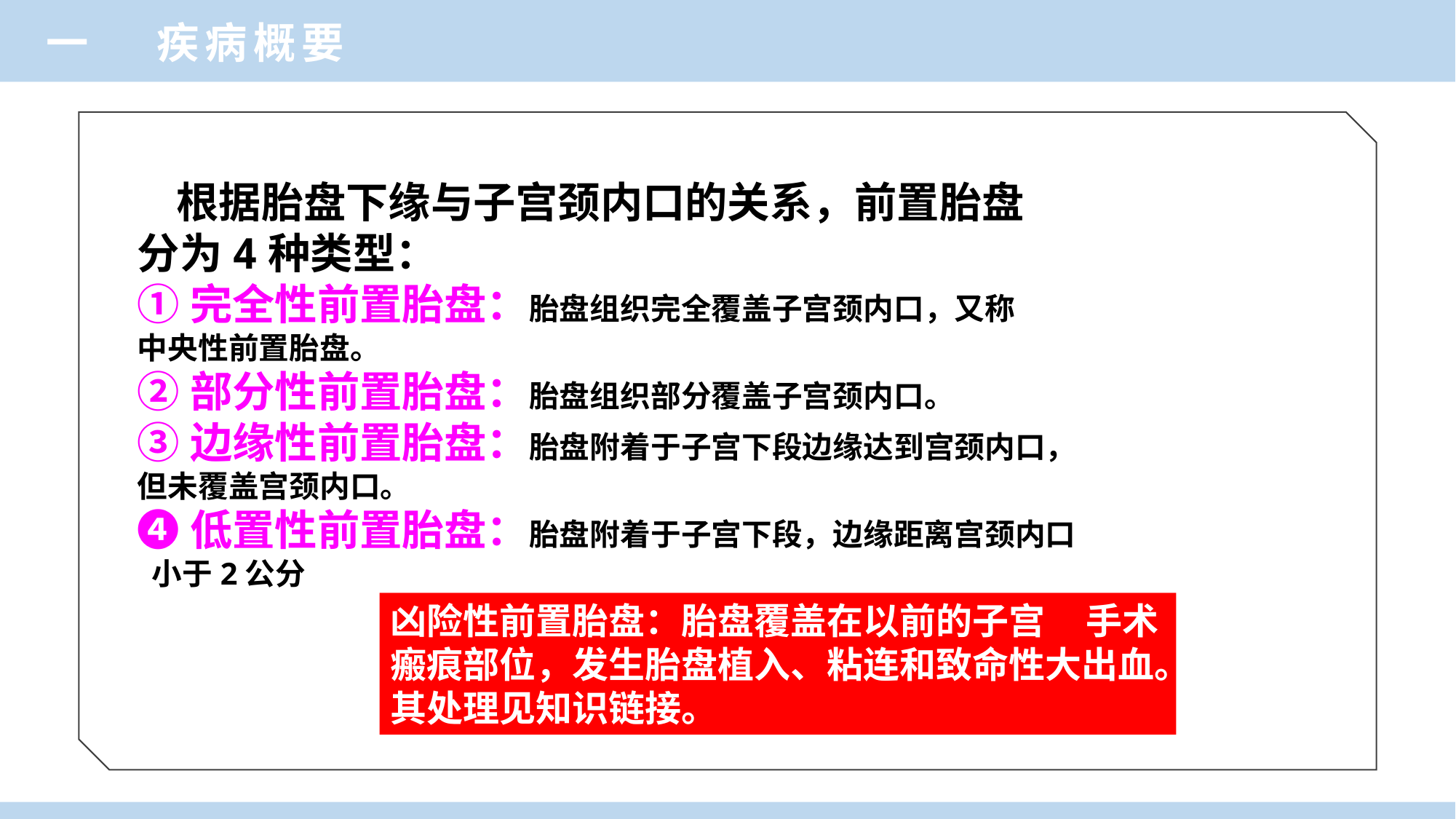

一    疾病概要

   根据胎盘下缘与子宫颈内口的关系，前置胎盘
分为4种类型：
①完全性前置胎盘：胎盘组织完全覆盖子宫颈内口，又称
中央性前置胎盘。
②部分性前置胎盘：胎盘组织部分覆盖子宫颈内口。
③边缘性前置胎盘：胎盘附着于子宫下段边缘达到宫颈内口，
但未覆盖宫颈内口。
❹低置性前置胎盘：胎盘附着于子宫下段，边缘距离宫颈内口
 小于2公分

凶险性前置胎盘：胎盘覆盖在以前的子宫     手术瘢痕部位，发生胎盘植入、粘连和致命性大出血。其处理见知识链接。